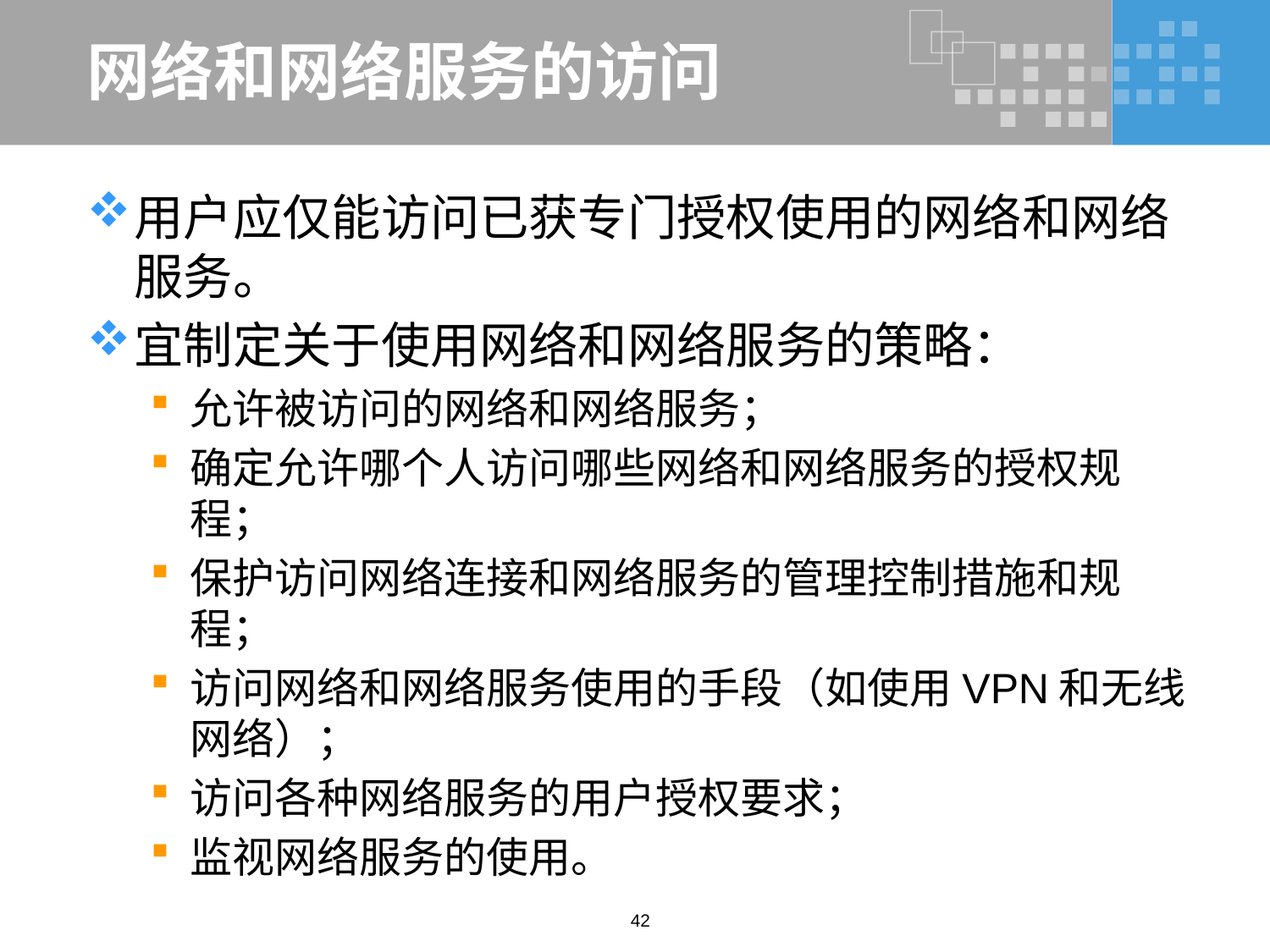

# 网络和网络服务的访问
用户应仅能访问已获专门授权使用的网络和网络服务。
宜制定关于使用网络和网络服务的策略：
允许被访问的网络和网络服务；
确定允许哪个人访问哪些网络和网络服务的授权规程；
保护访问网络连接和网络服务的管理控制措施和规程；
访问网络和网络服务使用的手段（如使用VPN和无线网络）；
访问各种网络服务的用户授权要求；
监视网络服务的使用。

42